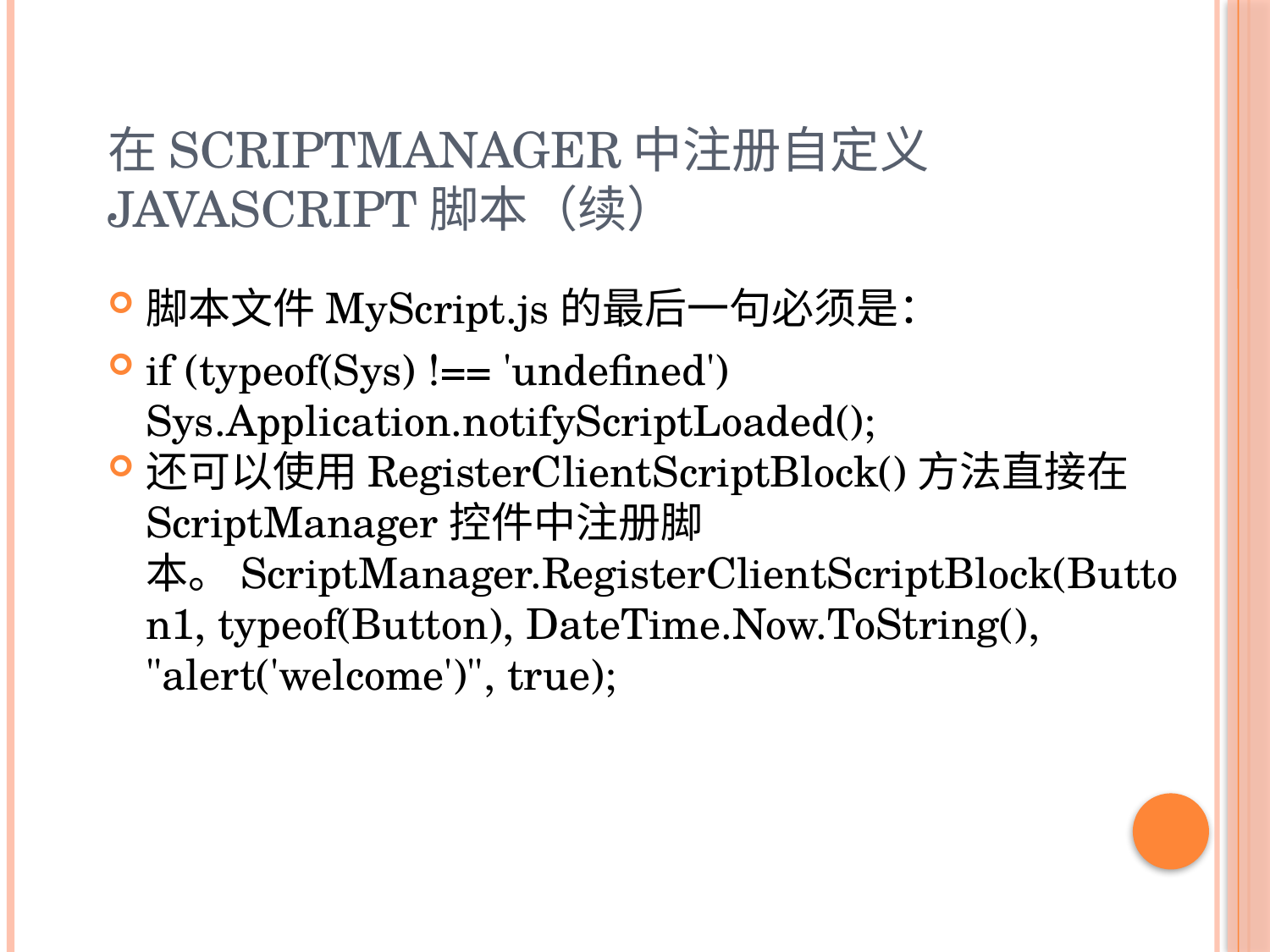

# 在ScriptManager中注册自定义JavaScript脚本（续）
脚本文件MyScript.js的最后一句必须是：
if (typeof(Sys) !== 'undefined')  Sys.Application.notifyScriptLoaded();
还可以使用RegisterClientScriptBlock()方法直接在ScriptManager控件中注册脚本。ScriptManager.RegisterClientScriptBlock(Button1, typeof(Button), DateTime.Now.ToString(), "alert('welcome')", true);
12